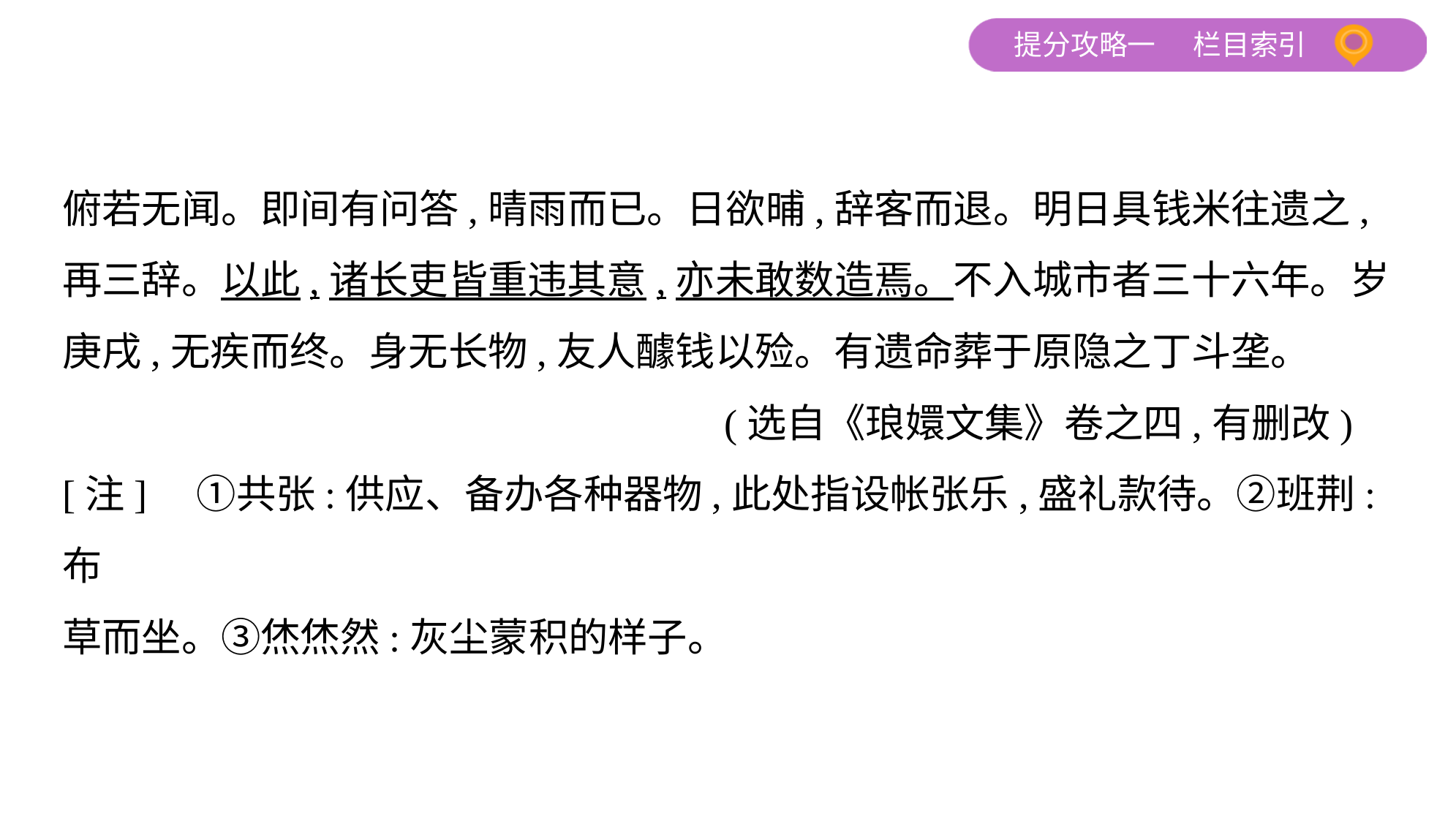

俯若无闻。即间有问答,晴雨而已。日欲晡,辞客而退。明日具钱米往遗之,
再三辞。以此,诸长吏皆重违其意,亦未敢数造焉。不入城市者三十六年。岁
庚戌,无疾而终。身无长物,友人醵钱以殓。有遗命葬于原隐之丁斗垄。
                                                                   (选自《琅嬛文集》卷之四,有删改)
[注]　①共张:供应、备办各种器物,此处指设帐张乐,盛礼款待。②班荆:布
草而坐。③烋烋然:灰尘蒙积的样子。